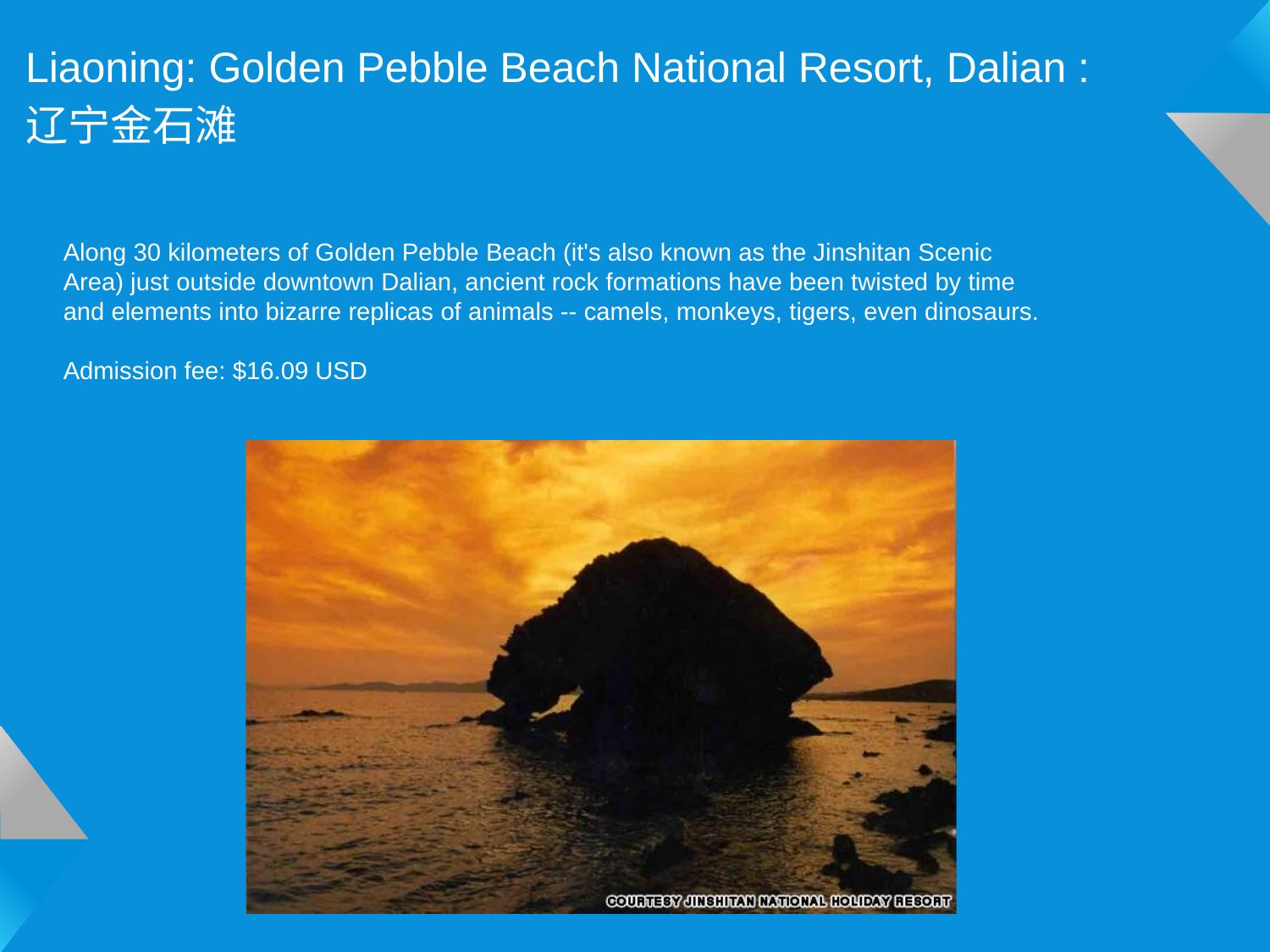

Liaoning: Golden Pebble Beach National Resort, Dalian : 辽宁金石滩

Along 30 kilometers of Golden Pebble Beach (it's also known as the Jinshitan Scenic Area) just outside downtown Dalian, ancient rock formations have been twisted by time and elements into bizarre replicas of animals -- camels, monkeys, tigers, even dinosaurs.

Admission fee: $16.09 USD